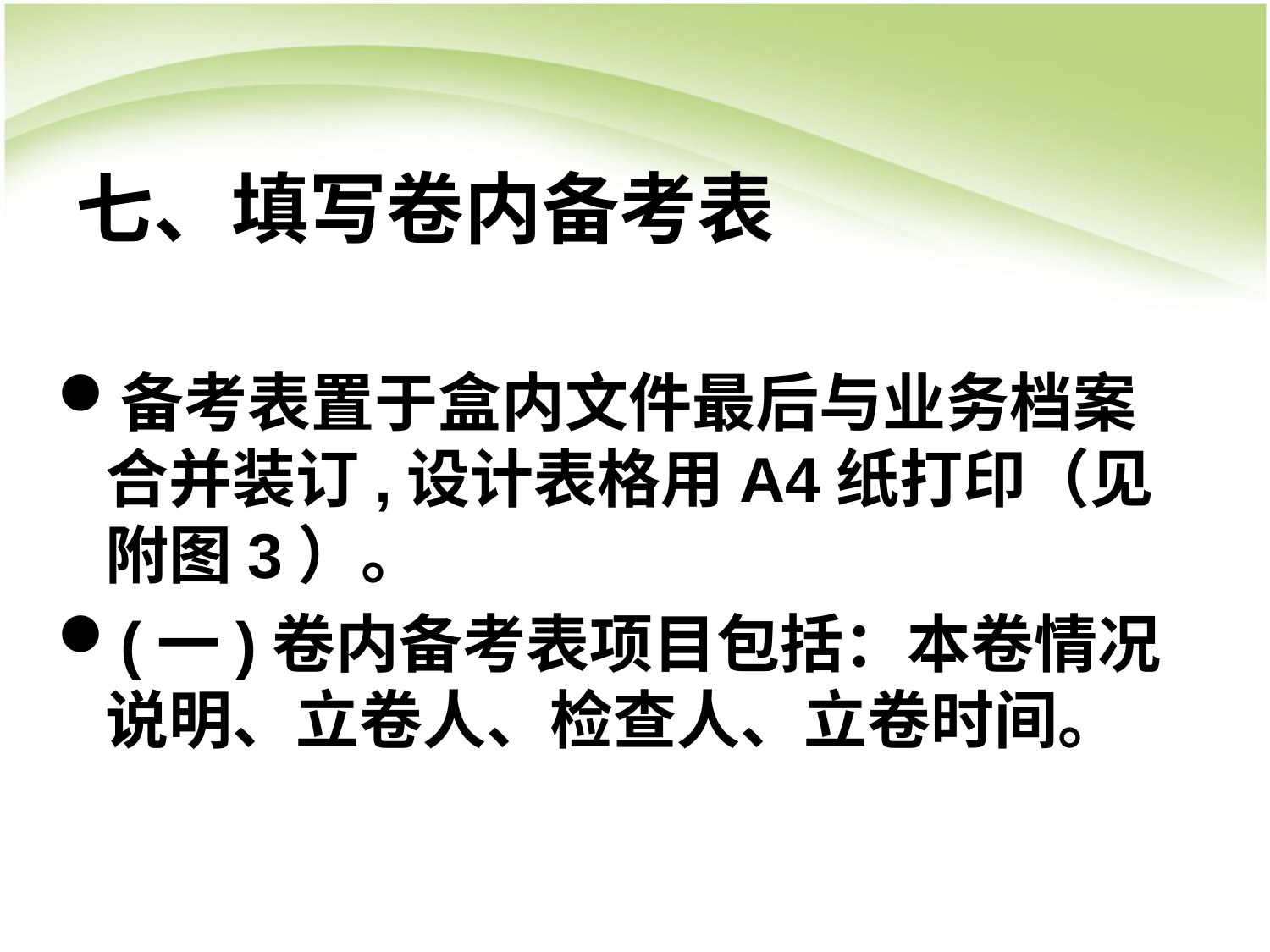

# 七、填写卷内备考表
备考表置于盒内文件最后与业务档案合并装订,设计表格用A4纸打印（见附图3）。
(一)卷内备考表项目包括：本卷情况说明、立卷人、检查人、立卷时间。